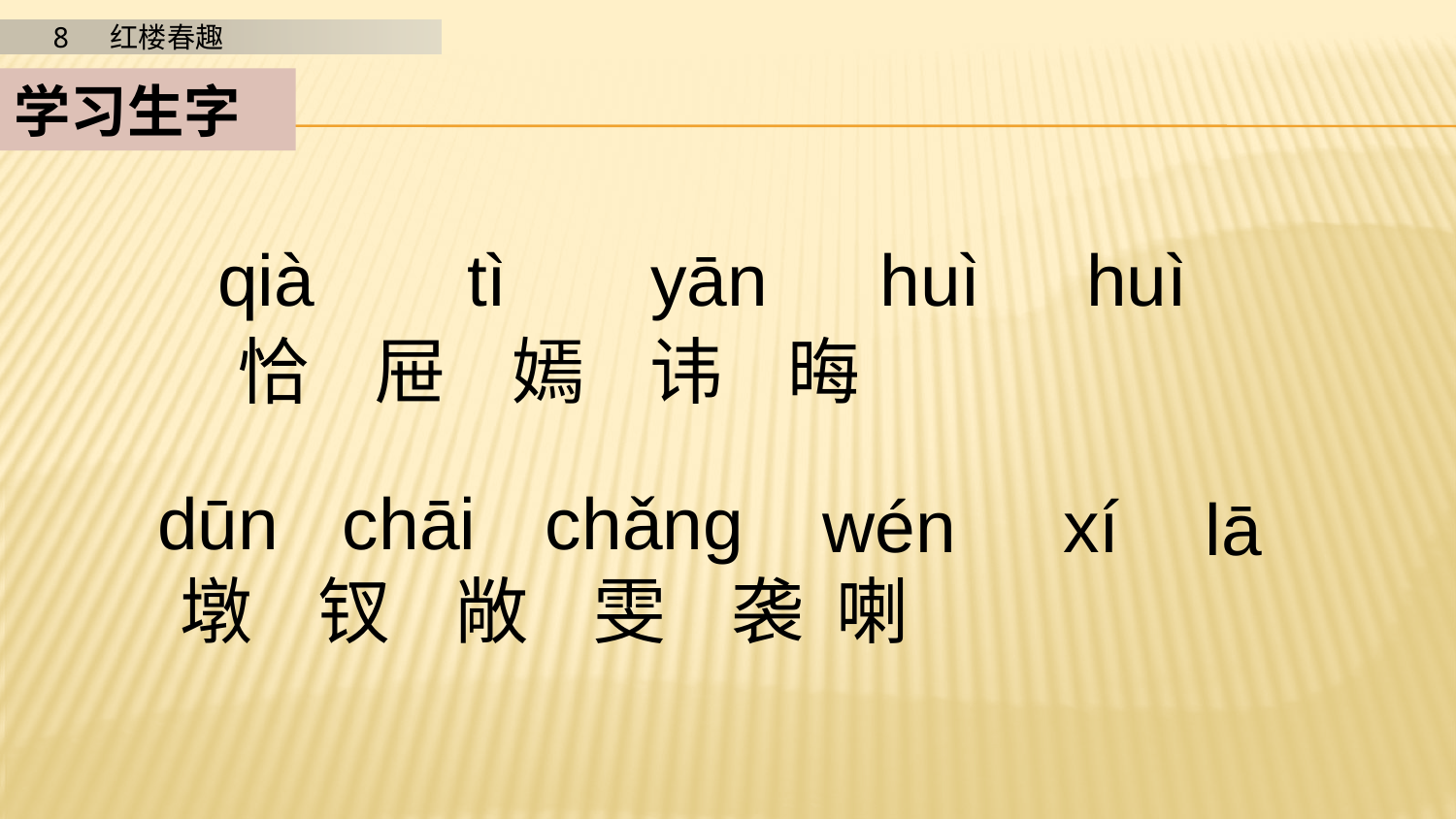

学习生字
qià
tì
yān
huì
huì
恰    屉    嫣    讳    晦
dūn
chāi
chǎng
wén
xí
lā
墩    钗    敞    雯    袭  喇